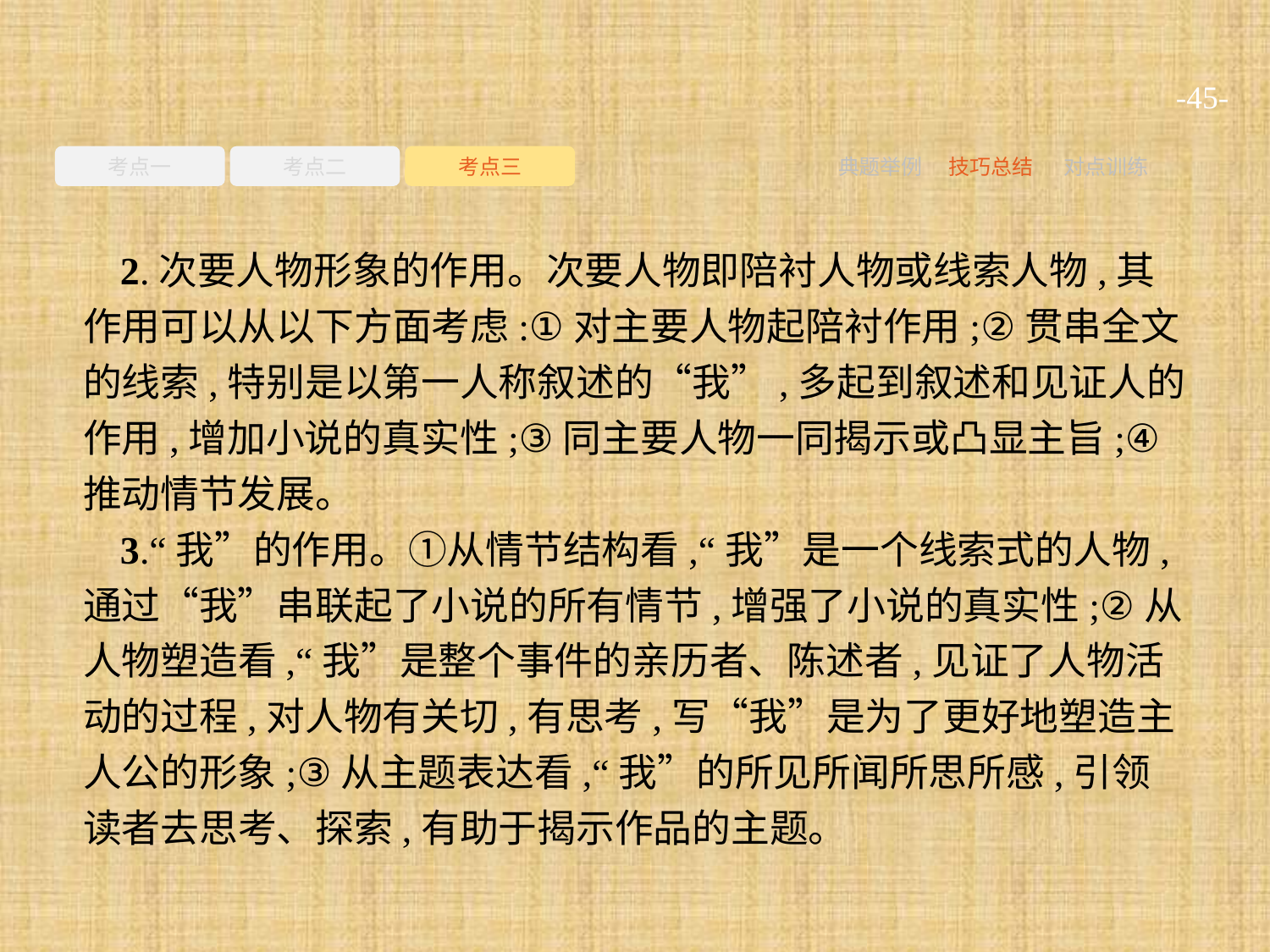

-45-
考点一
考点二
考点三
典题举例
技巧总结
对点训练
2.次要人物形象的作用。次要人物即陪衬人物或线索人物,其作用可以从以下方面考虑:①对主要人物起陪衬作用;②贯串全文的线索,特别是以第一人称叙述的“我”,多起到叙述和见证人的作用,增加小说的真实性;③同主要人物一同揭示或凸显主旨;④推动情节发展。
3.“我”的作用。①从情节结构看,“我”是一个线索式的人物,通过“我”串联起了小说的所有情节,增强了小说的真实性;②从人物塑造看,“我”是整个事件的亲历者、陈述者,见证了人物活动的过程,对人物有关切,有思考,写“我”是为了更好地塑造主人公的形象;③从主题表达看,“我”的所见所闻所思所感,引领读者去思考、探索,有助于揭示作品的主题。